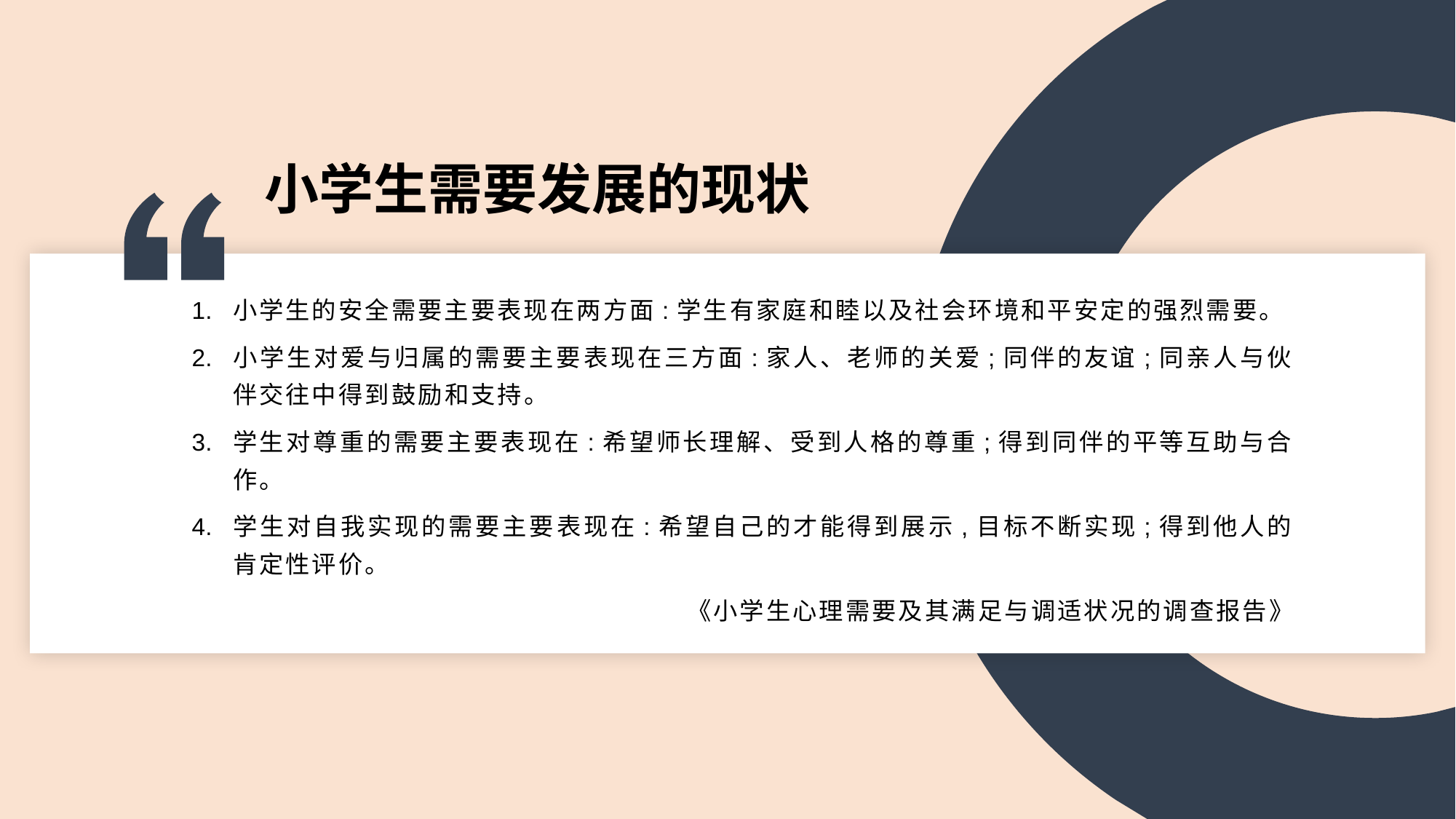

小学生需要发展的现状

小学生的安全需要主要表现在两方面:学生有家庭和睦以及社会环境和平安定的强烈需要。
小学生对爱与归属的需要主要表现在三方面:家人、老师的关爱;同伴的友谊;同亲人与伙伴交往中得到鼓励和支持。
学生对尊重的需要主要表现在:希望师长理解、受到人格的尊重;得到同伴的平等互助与合作。
学生对自我实现的需要主要表现在:希望自己的才能得到展示,目标不断实现;得到他人的肯定性评价。
《小学生心理需要及其满足与调适状况的调查报告》